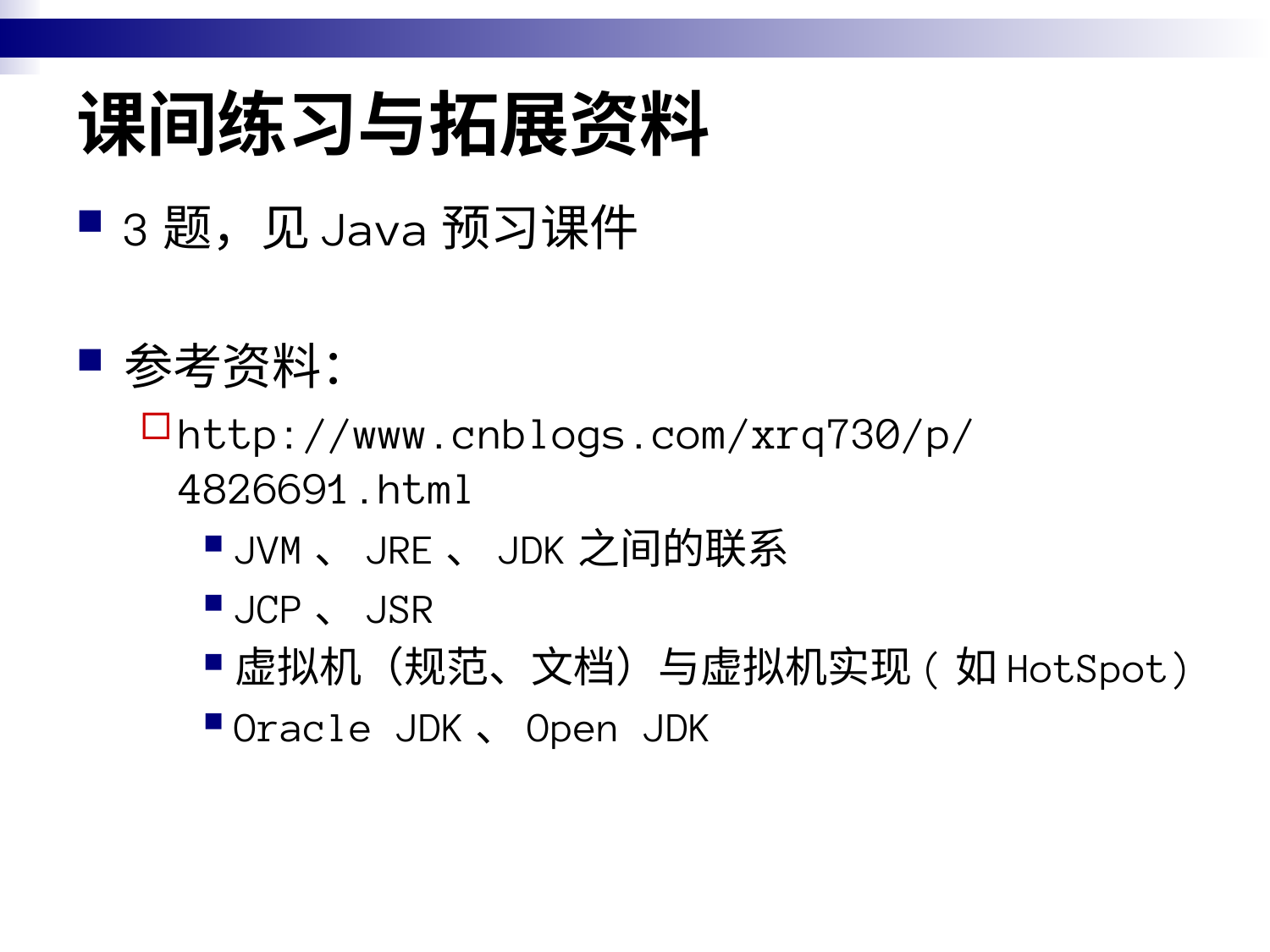

# 课间练习与拓展资料
3题，见Java预习课件

参考资料：
http://www.cnblogs.com/xrq730/p/4826691.html
JVM、JRE、JDK之间的联系
JCP、JSR
虚拟机（规范、文档）与虚拟机实现(如HotSpot)
Oracle JDK、Open JDK